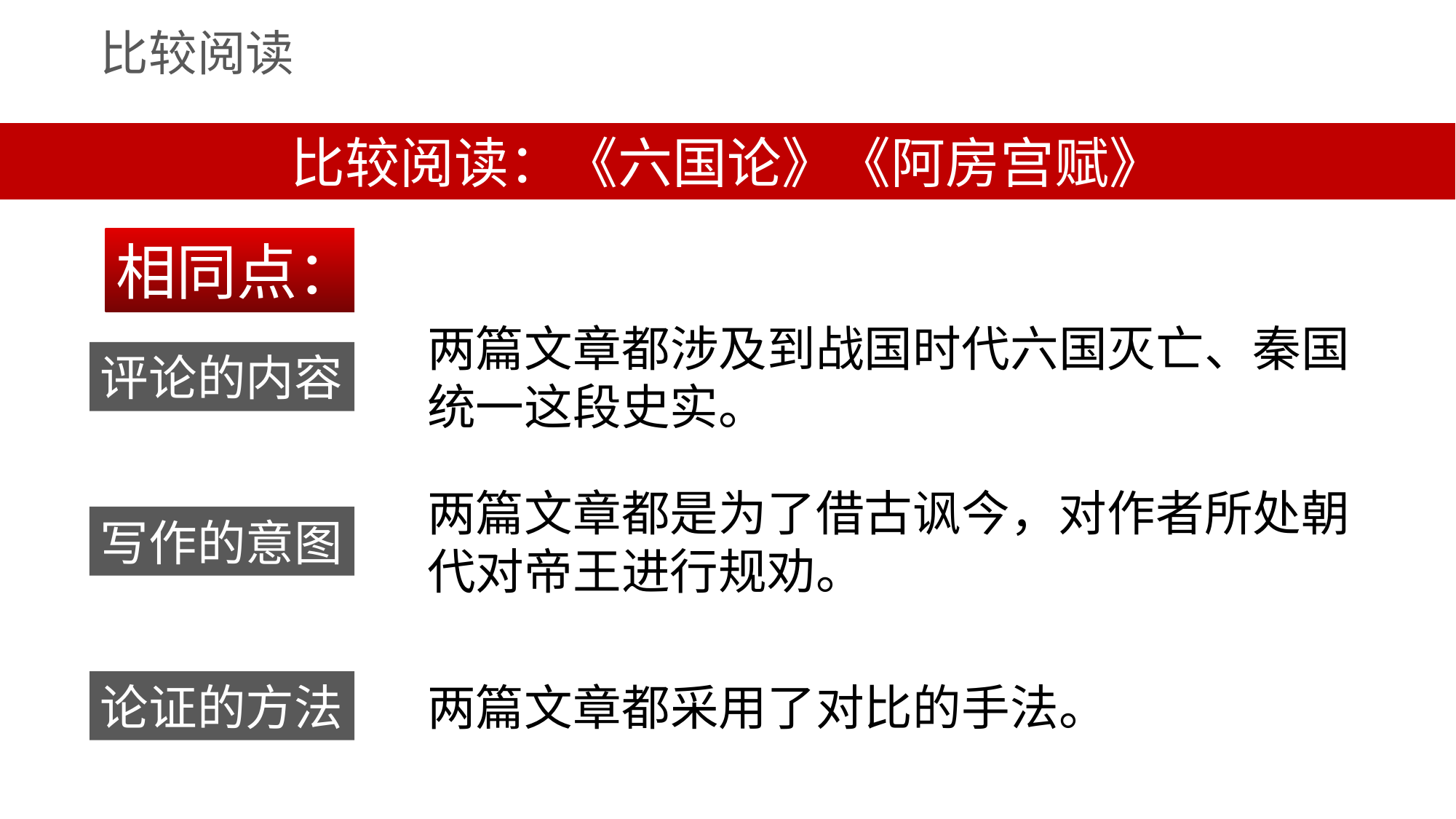

比较阅读
比较阅读：《六国论》《阿房宫赋》
相同点：
两篇文章都涉及到战国时代六国灭亡、秦国统一这段史实。
评论的内容
两篇文章都是为了借古讽今，对作者所处朝代对帝王进行规劝。
写作的意图
论证的方法
两篇文章都采用了对比的手法。